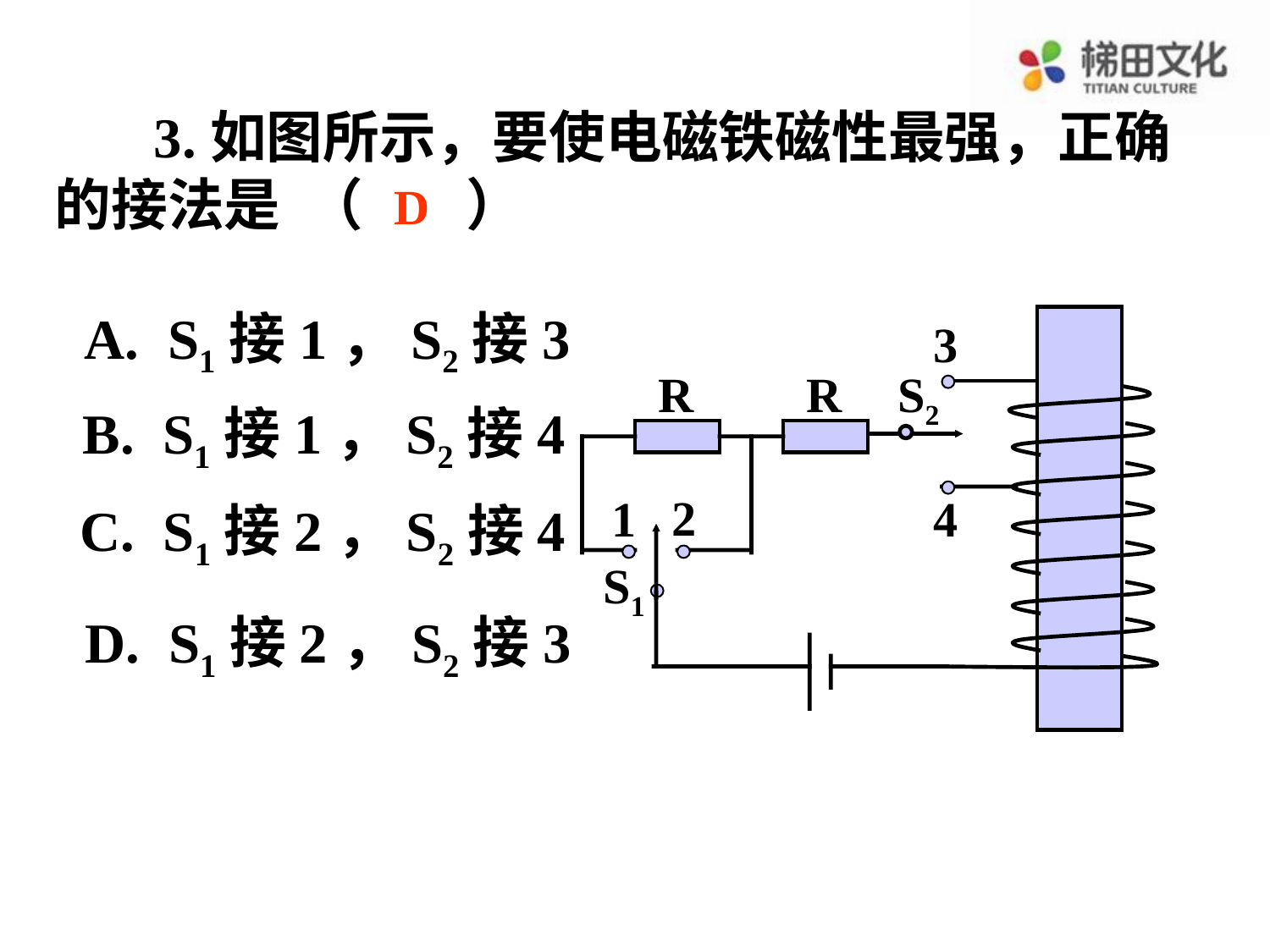

3.如图所示，要使电磁铁磁性最强，正确的接法是  （        ）
D
A.  S1接1，S2接3
B.  S1接1，S2接4
C.  S1接2，S2接4
D.  S1接2，S2接3

3
R
R
S2
2
1
4
S1